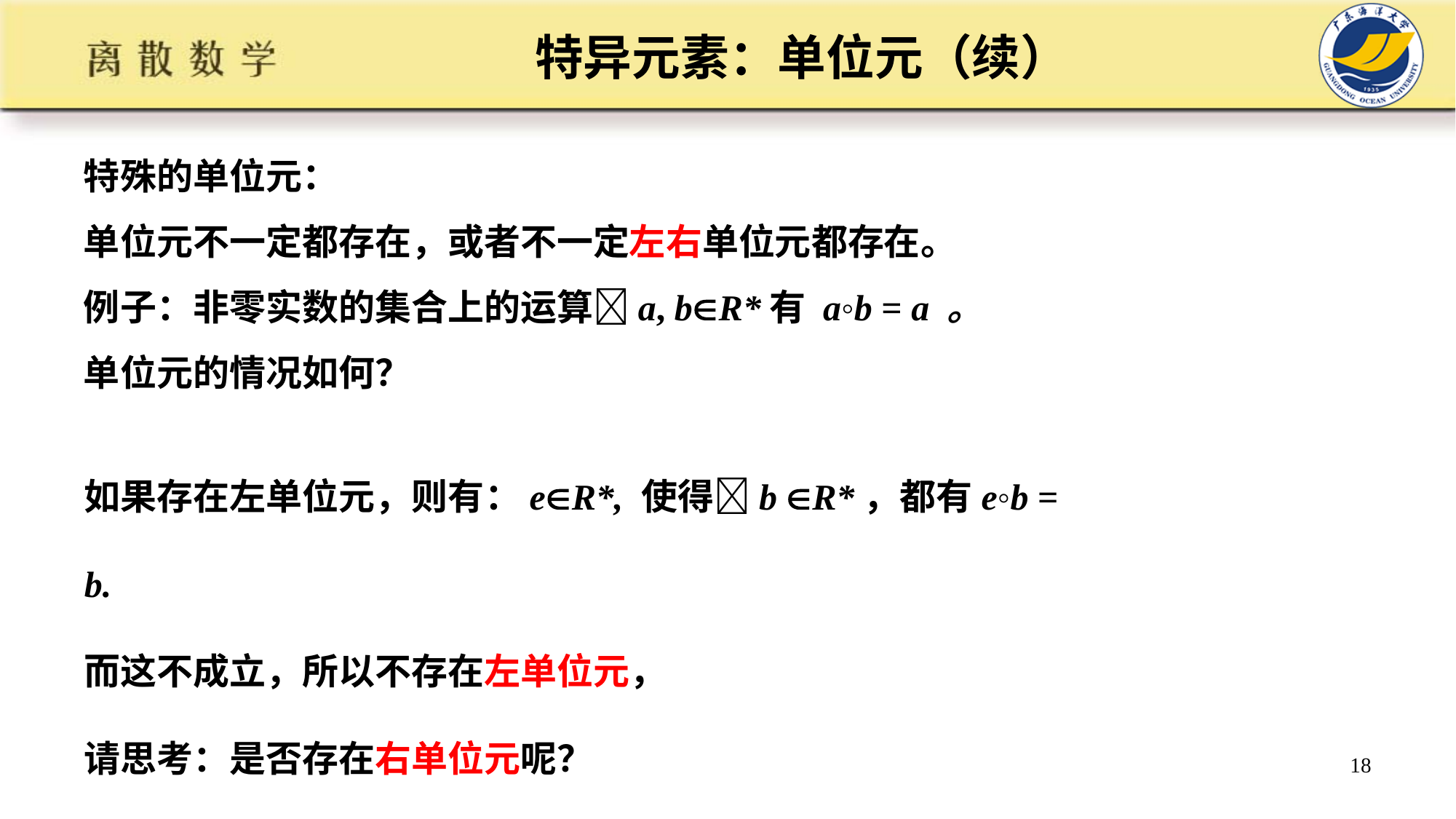

# 特异元素：单位元（续）
特殊的单位元：
单位元不一定都存在，或者不一定左右单位元都存在。
例子：非零实数的集合上的运算∀a, b∈R*有 a◦b = a 。
单位元的情况如何？
如果存在左单位元，则有：e∈R*, 使得∀b ∈R*，都有e◦b = b.
而这不成立，所以不存在左单位元，
请思考：是否存在右单位元呢？
18